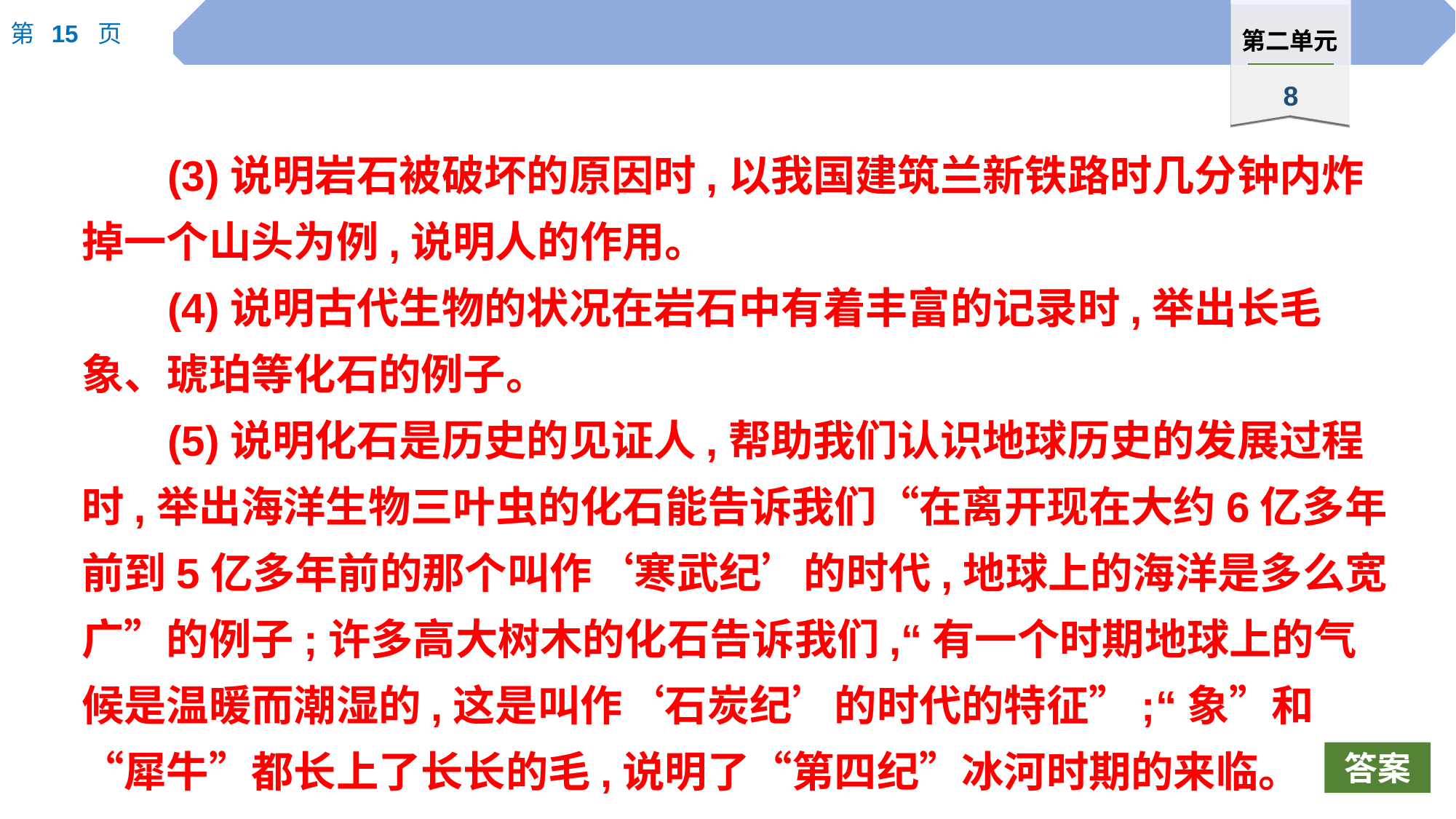

(3)说明岩石被破坏的原因时,以我国建筑兰新铁路时几分钟内炸掉一个山头为例,说明人的作用。
(4)说明古代生物的状况在岩石中有着丰富的记录时,举出长毛象、琥珀等化石的例子。
(5)说明化石是历史的见证人,帮助我们认识地球历史的发展过程时,举出海洋生物三叶虫的化石能告诉我们“在离开现在大约6亿多年前到5亿多年前的那个叫作‘寒武纪’的时代,地球上的海洋是多么宽广”的例子;许多高大树木的化石告诉我们,“有一个时期地球上的气候是温暖而潮湿的,这是叫作‘石炭纪’的时代的特征”;“象”和“犀牛”都长上了长长的毛,说明了“第四纪”冰河时期的来临。
答案